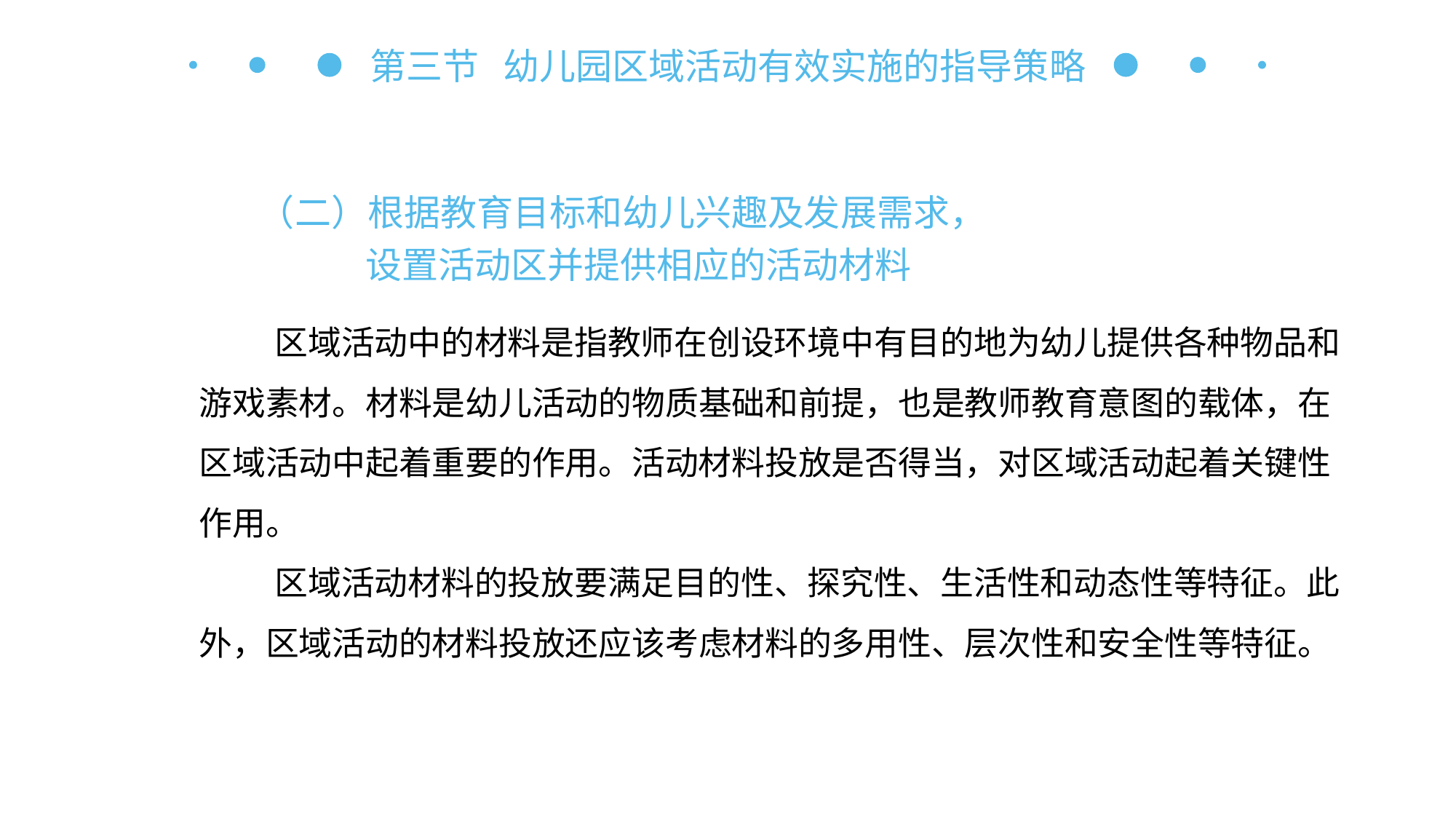

第三节   幼儿园区域活动有效实施的指导策略

（二）根据教育目标和幼儿兴趣及发展需求，
            设置活动区并提供相应的活动材料
区域活动中的材料是指教师在创设环境中有目的地为幼儿提供各种物品和游戏素材。材料是幼儿活动的物质基础和前提，也是教师教育意图的载体，在区域活动中起着重要的作用。活动材料投放是否得当，对区域活动起着关键性作用。
区域活动材料的投放要满足目的性、探究性、生活性和动态性等特征。此外，区域活动的材料投放还应该考虑材料的多用性、层次性和安全性等特征。